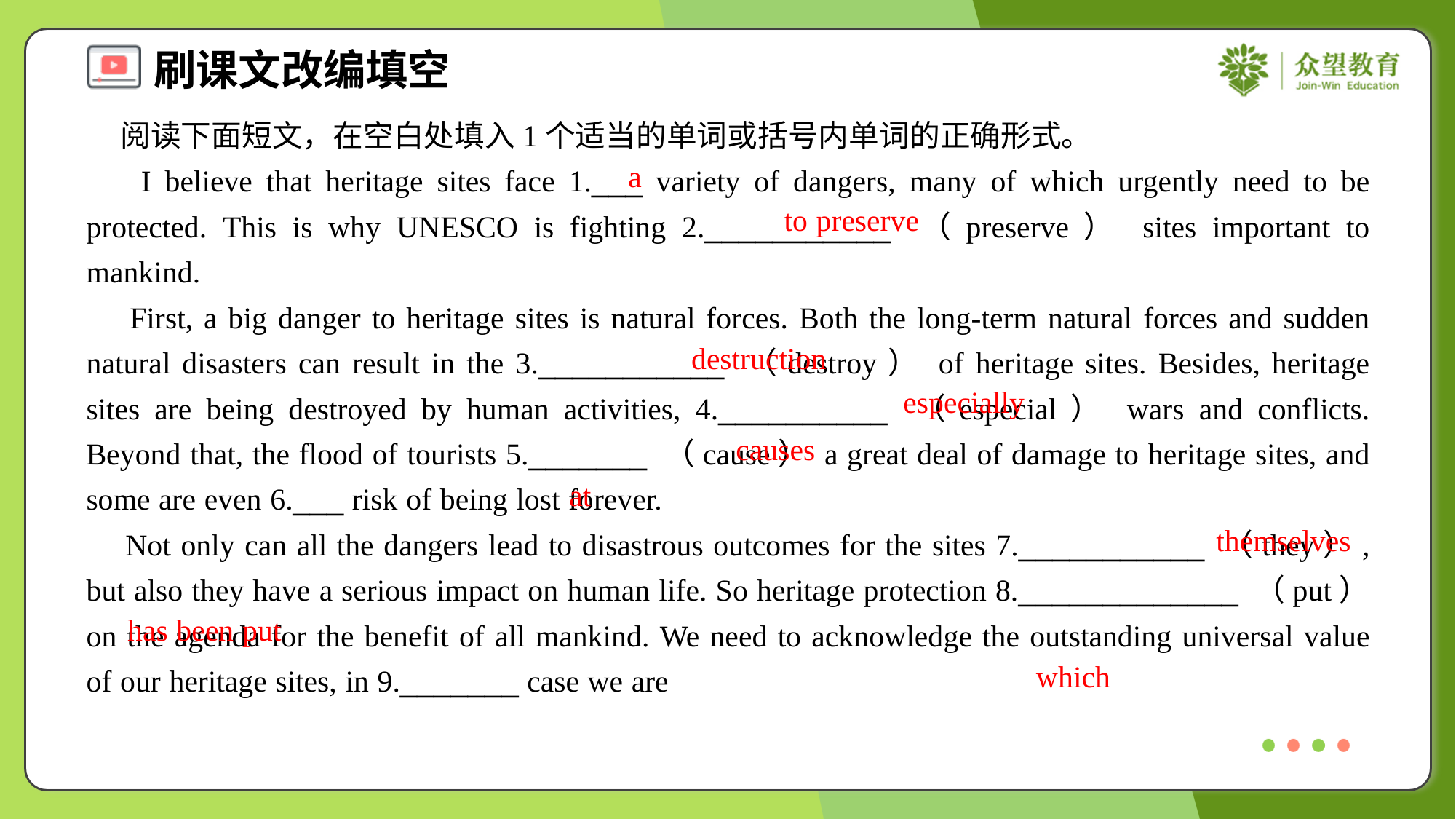

阅读下面短文，在空白处填入1个适当的单词或括号内单词的正确形式。
    I believe that heritage sites face 1.___ variety of dangers, many of which urgently need to be protected. This is why UNESCO is fighting 2.___________ （preserve） sites important to mankind.
    First, a big danger to heritage sites is natural forces. Both the long-term natural forces and sudden natural disasters can result in the 3.___________ （destroy） of heritage sites. Besides, heritage sites are being destroyed by human activities, 4.__________ （especial） wars and conflicts. Beyond that, the flood of tourists 5._______ （cause） a great deal of damage to heritage sites, and some are even 6.___ risk of being lost forever.
    Not only can all the dangers lead to disastrous outcomes for the sites 7.___________ （they）, but also they have a serious impact on human life. So heritage protection 8._____________ （put） on the agenda for the benefit of all mankind. We need to acknowledge the outstanding universal value of our heritage sites, in 9._______ case we are
a
to preserve
destruction
especially
causes
at
themselves
has been put
which